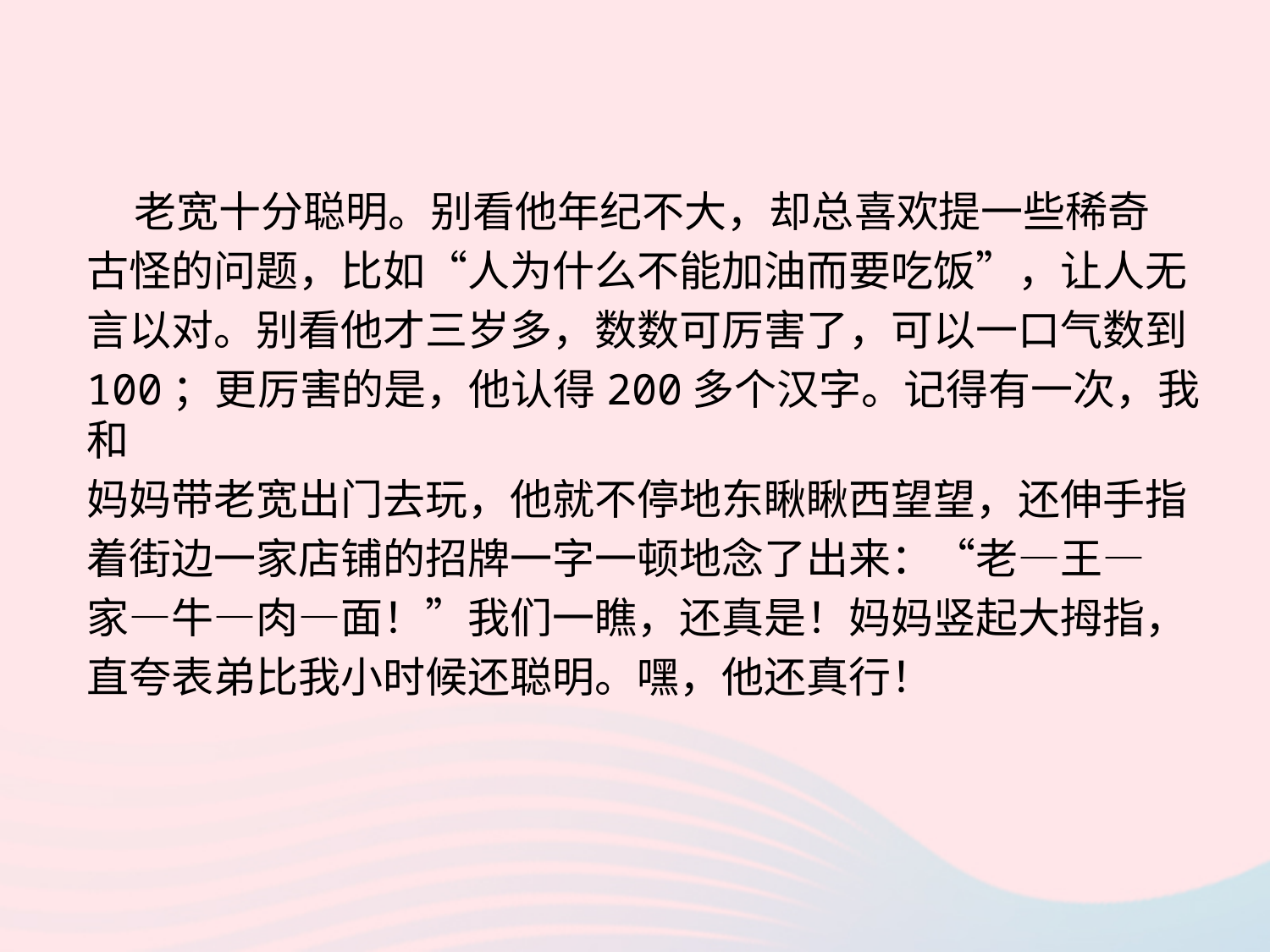

老宽十分聪明。别看他年纪不大，却总喜欢提一些稀奇
古怪的问题，比如“人为什么不能加油而要吃饭”，让人无
言以对。别看他才三岁多，数数可厉害了，可以一口气数到
100；更厉害的是，他认得200多个汉字。记得有一次，我和
妈妈带老宽出门去玩，他就不停地东瞅瞅西望望，还伸手指
着街边一家店铺的招牌一字一顿地念了出来：“老—王—
家—牛—肉—面！”我们一瞧，还真是！妈妈竖起大拇指，
直夸表弟比我小时候还聪明。嘿，他还真行！